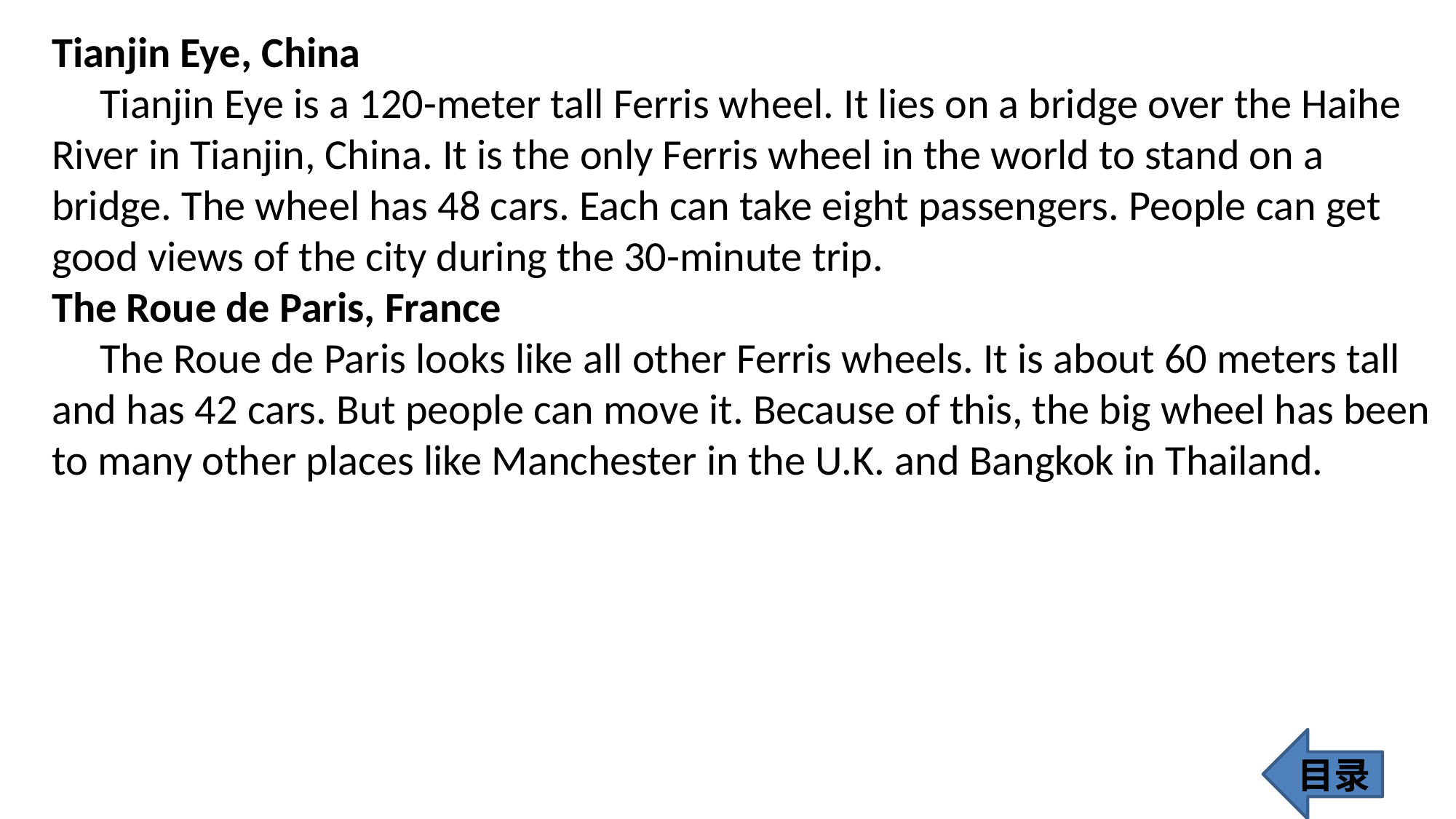

Tianjin Eye, China
     Tianjin Eye is a 120-meter tall Ferris wheel. It lies on a bridge over the Haihe River in Tianjin, China. It is the only Ferris wheel in the world to stand on a bridge. The wheel has 48 cars. Each can take eight passengers. People can get good views of the city during the 30-minute trip.
The Roue de Paris, France
     The Roue de Paris looks like all other Ferris wheels. It is about 60 meters tall and has 42 cars. But people can move it. Because of this, the big wheel has been to many other places like Manchester in the U.K. and Bangkok in Thailand.

目录
171